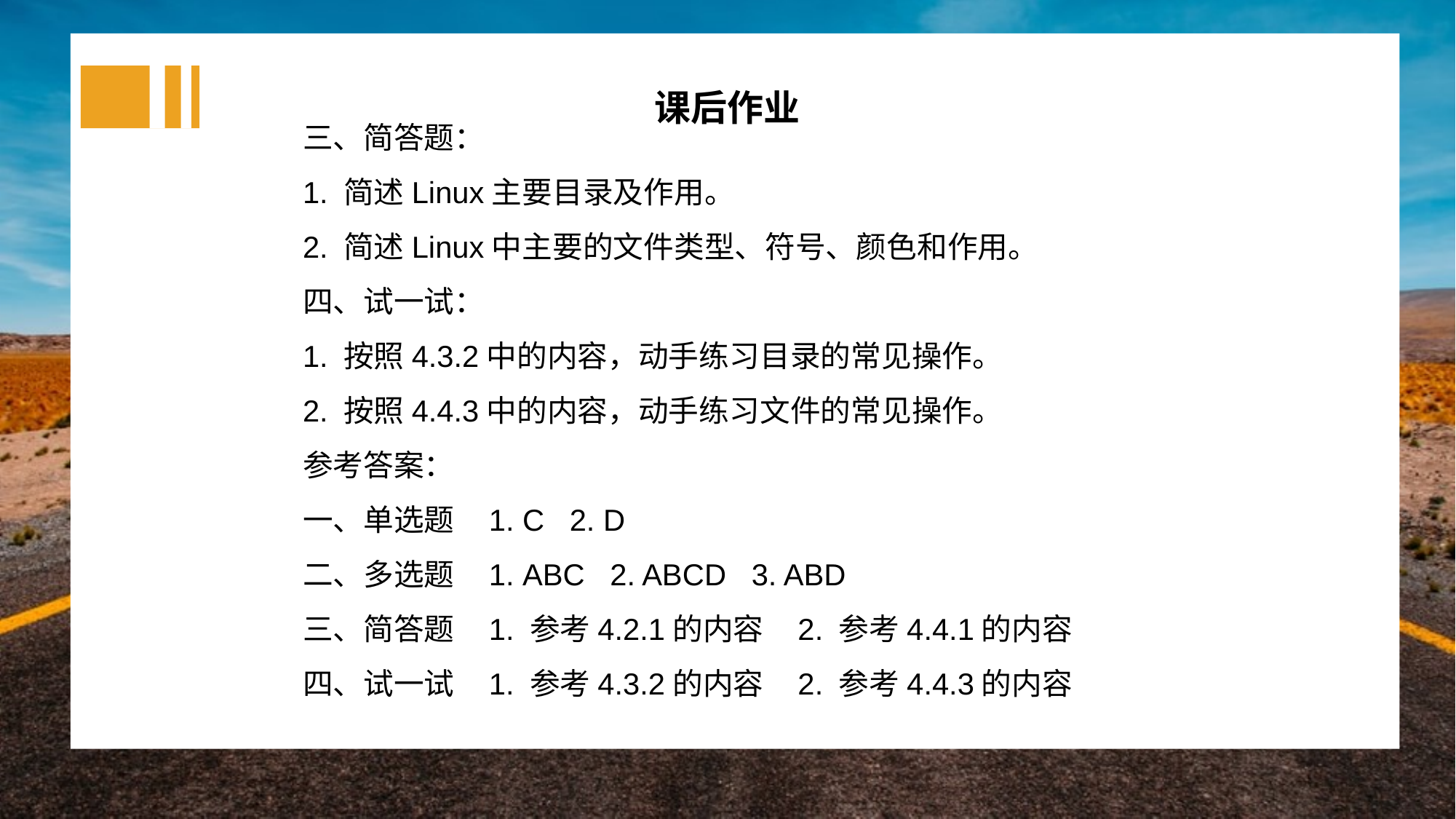

课后作业
三、简答题：
1. 简述Linux主要目录及作用。
2. 简述Linux中主要的文件类型、符号、颜色和作用。
四、试一试：
1. 按照4.3.2中的内容，动手练习目录的常见操作。
2. 按照4.4.3中的内容，动手练习文件的常见操作。
参考答案：
一、单选题    1. C   2. D
二、多选题    1. ABC   2. ABCD   3. ABD
三、简答题    1. 参考4.2.1的内容    2. 参考4.4.1的内容
四、试一试    1. 参考4.3.2的内容    2. 参考4.4.3的内容